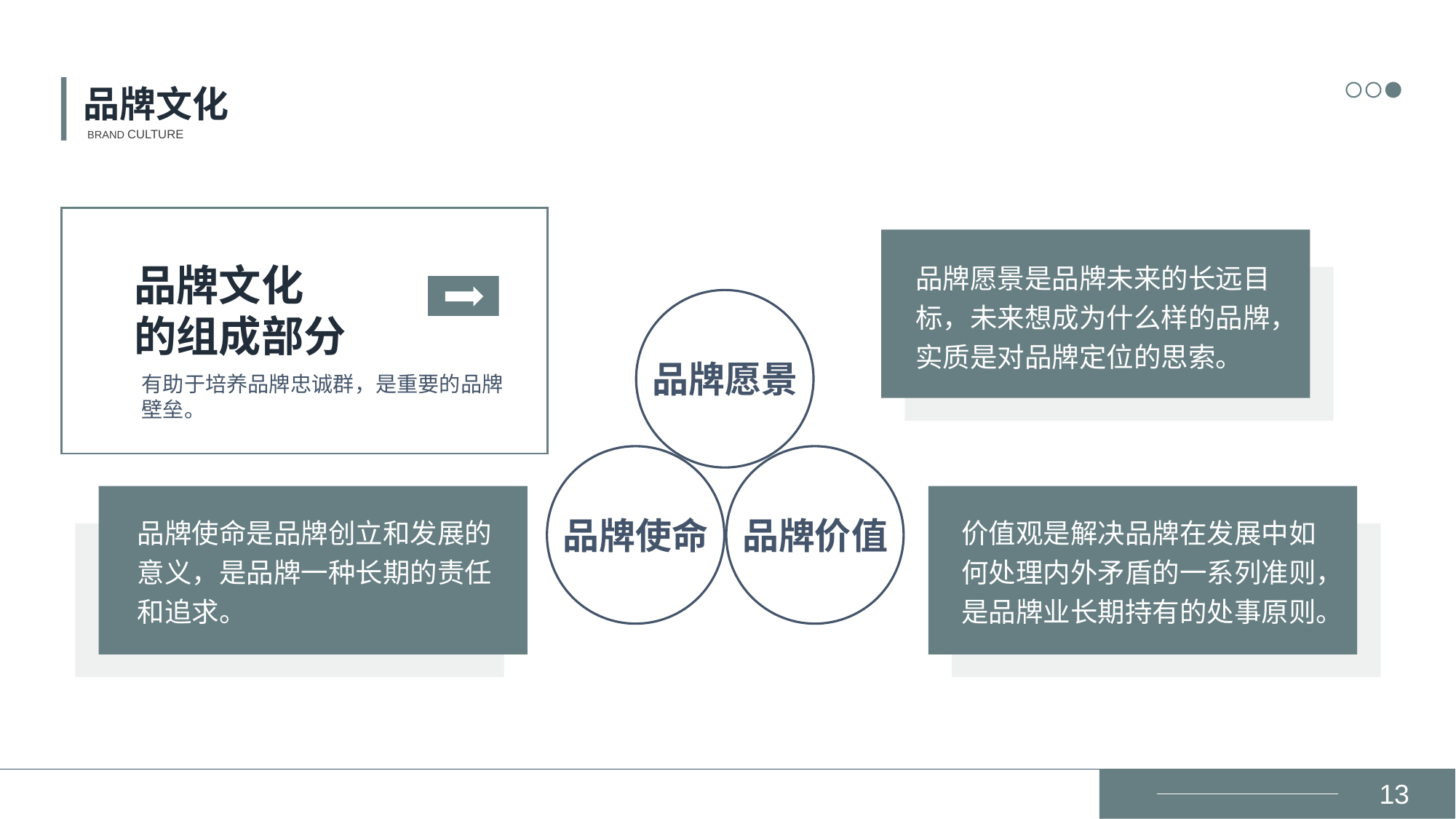

品牌文化
BRAND CULTURE

品牌愿景是品牌未来的长远目标，未来想成为什么样的品牌，实质是对品牌定位的思索。
品牌文化
的组成部分

品牌愿景
有助于培养品牌忠诚群，是重要的品牌壁垒。

品牌使命

品牌价值

品牌使命是品牌创立和发展的意义，是品牌一种长期的责任和追求。

价值观是解决品牌在发展中如何处理内外矛盾的一系列准则，是品牌业长期持有的处事原则。
13